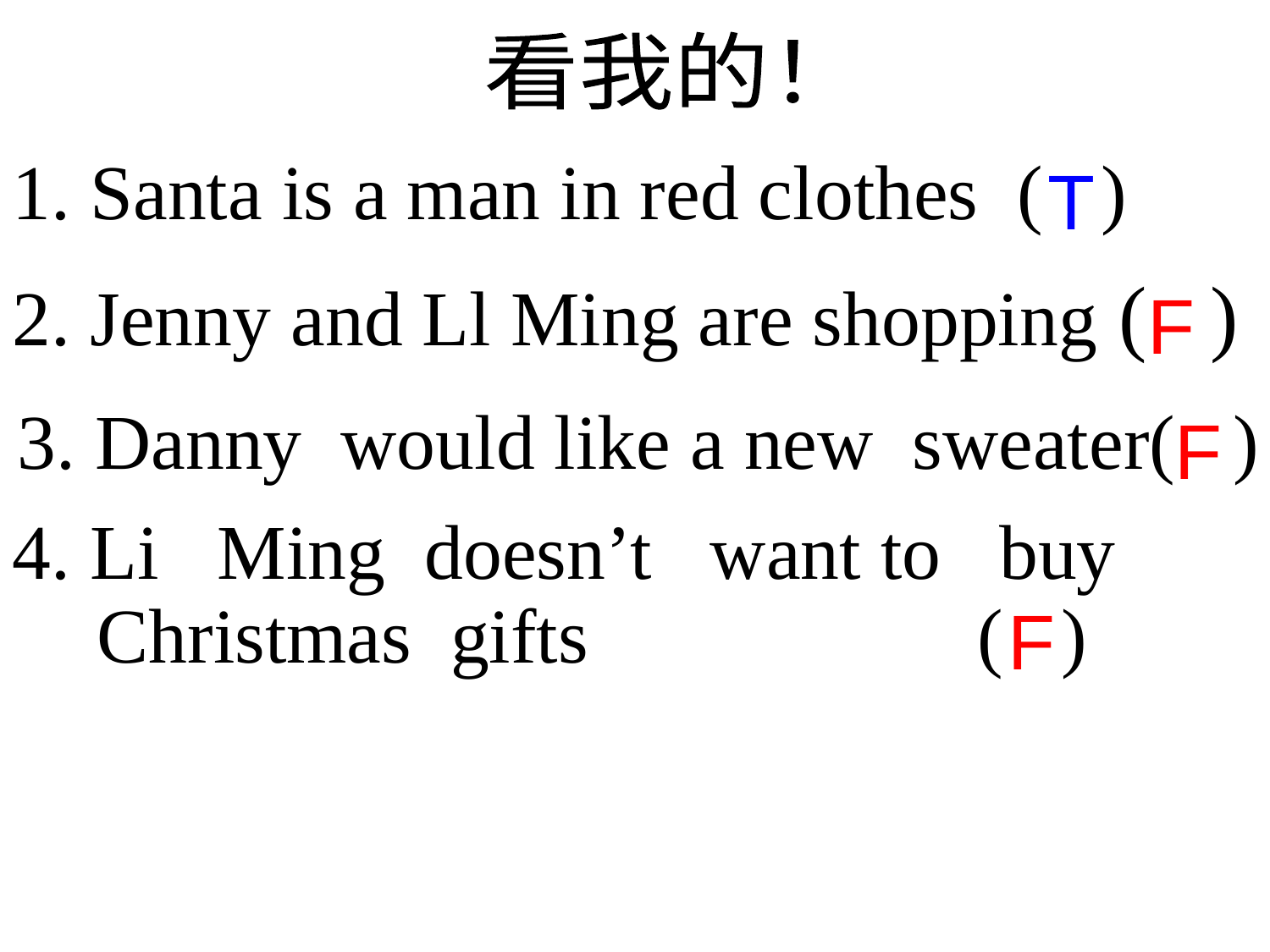

看我的！
1. Santa is a man in red clothes  (   )
T
2. Jenny and Ll Ming are shopping (   )
F
3. Danny  would like a new  sweater(   )
F
4. Li   Ming  doesn’t   want to   buy Christmas  gifts                    (   )
F